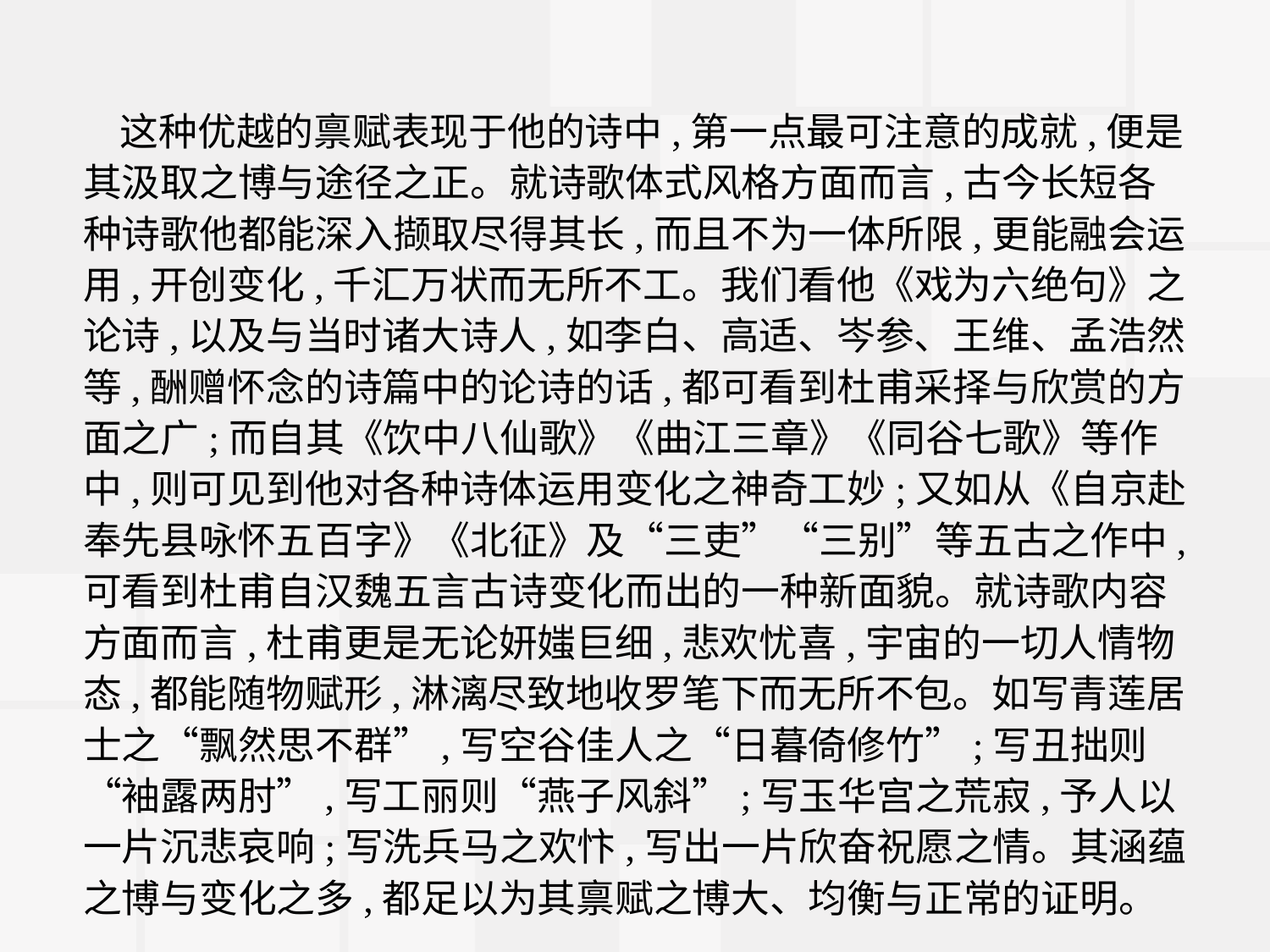

这种优越的禀赋表现于他的诗中,第一点最可注意的成就,便是其汲取之博与途径之正。就诗歌体式风格方面而言,古今长短各种诗歌他都能深入撷取尽得其长,而且不为一体所限,更能融会运用,开创变化,千汇万状而无所不工。我们看他《戏为六绝句》之论诗,以及与当时诸大诗人,如李白、高适、岑参、王维、孟浩然等,酬赠怀念的诗篇中的论诗的话,都可看到杜甫采择与欣赏的方面之广;而自其《饮中八仙歌》《曲江三章》《同谷七歌》等作中,则可见到他对各种诗体运用变化之神奇工妙;又如从《自京赴奉先县咏怀五百字》《北征》及“三吏”“三别”等五古之作中,可看到杜甫自汉魏五言古诗变化而出的一种新面貌。就诗歌内容方面而言,杜甫更是无论妍媸巨细,悲欢忧喜,宇宙的一切人情物态,都能随物赋形,淋漓尽致地收罗笔下而无所不包。如写青莲居士之“飘然思不群”,写空谷佳人之“日暮倚修竹”;写丑拙则“袖露两肘”,写工丽则“燕子风斜”;写玉华宫之荒寂,予人以一片沉悲哀响;写洗兵马之欢忭,写出一片欣奋祝愿之情。其涵蕴之博与变化之多,都足以为其禀赋之博大、均衡与正常的证明。